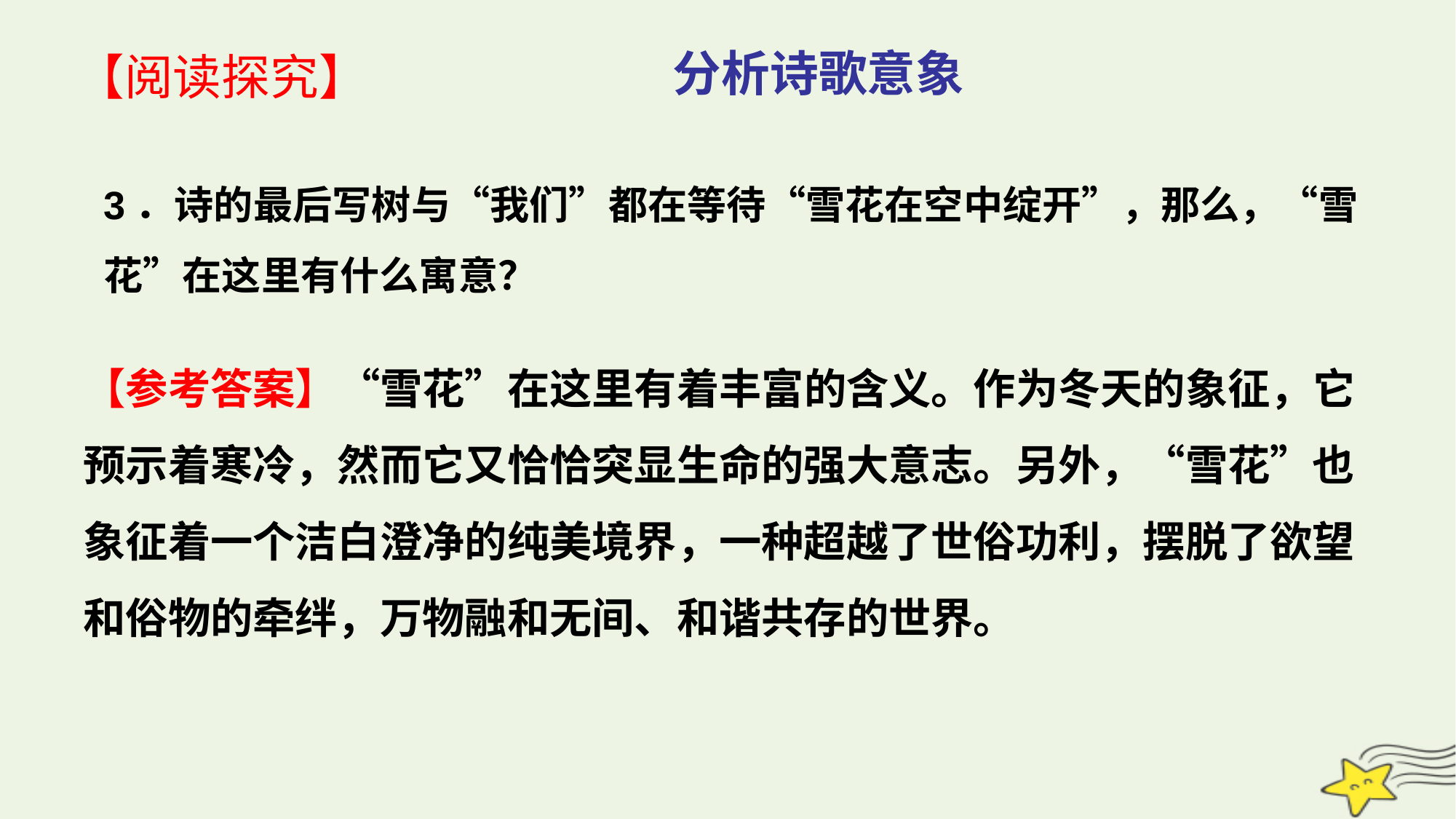

分析诗歌意象
【阅读探究】
3．诗的最后写树与“我们”都在等待“雪花在空中绽开”，那么，“雪花”在这里有什么寓意？
【参考答案】“雪花”在这里有着丰富的含义。作为冬天的象征，它预示着寒冷，然而它又恰恰突显生命的强大意志。另外，“雪花”也象征着一个洁白澄净的纯美境界，一种超越了世俗功利，摆脱了欲望和俗物的牵绊，万物融和无间、和谐共存的世界。